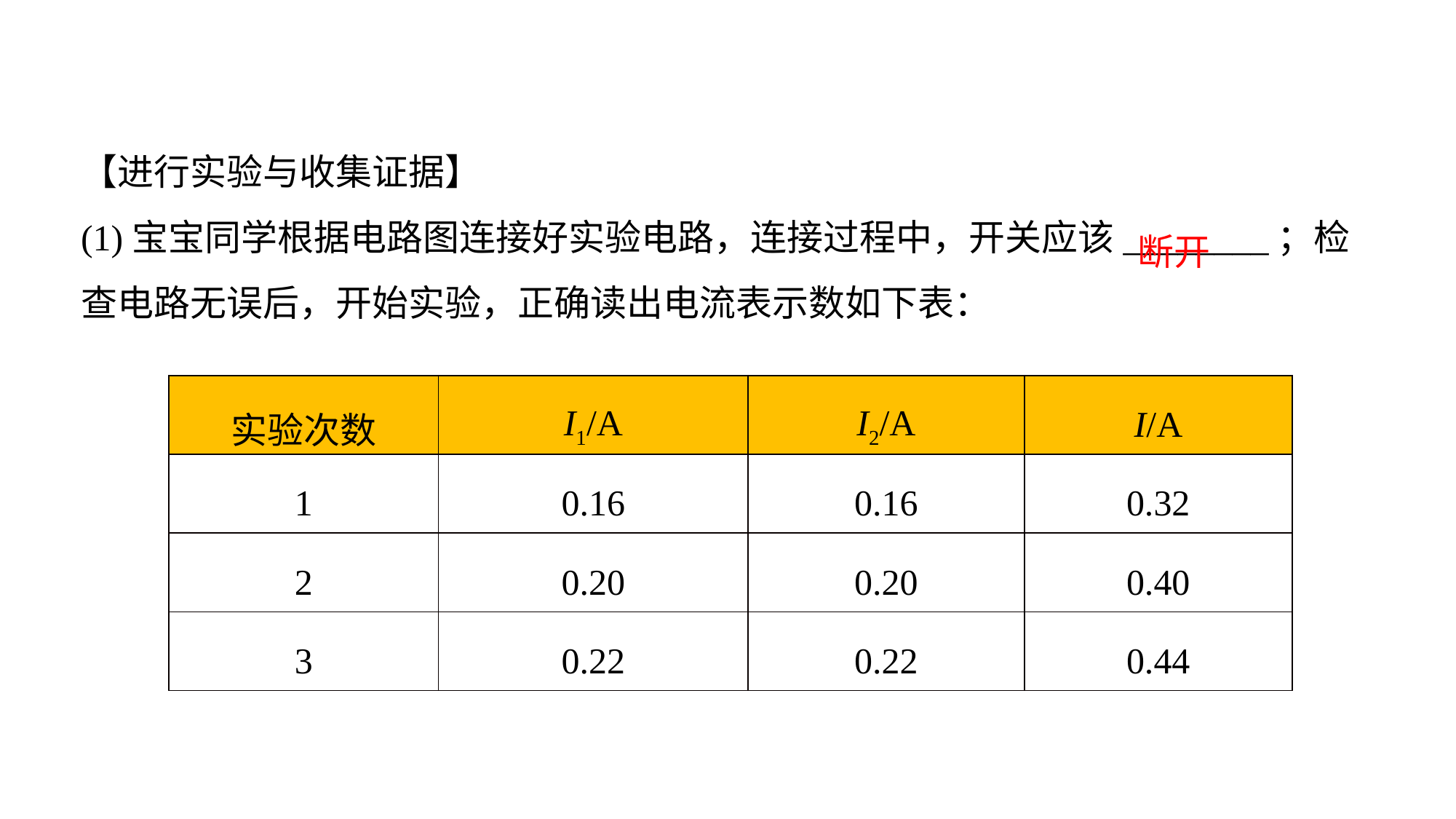

【进行实验与收集证据】(1)宝宝同学根据电路图连接好实验电路，连接过程中，开关应该________；检查电路无误后，开始实验，正确读出电流表示数如下表：
断开
| 实验次数 | I1/A | I2/A | I/A |
| --- | --- | --- | --- |
| 1 | 0.16 | 0.16 | 0.32 |
| 2 | 0.20 | 0.20 | 0.40 |
| 3 | 0.22 | 0.22 | 0.44 |